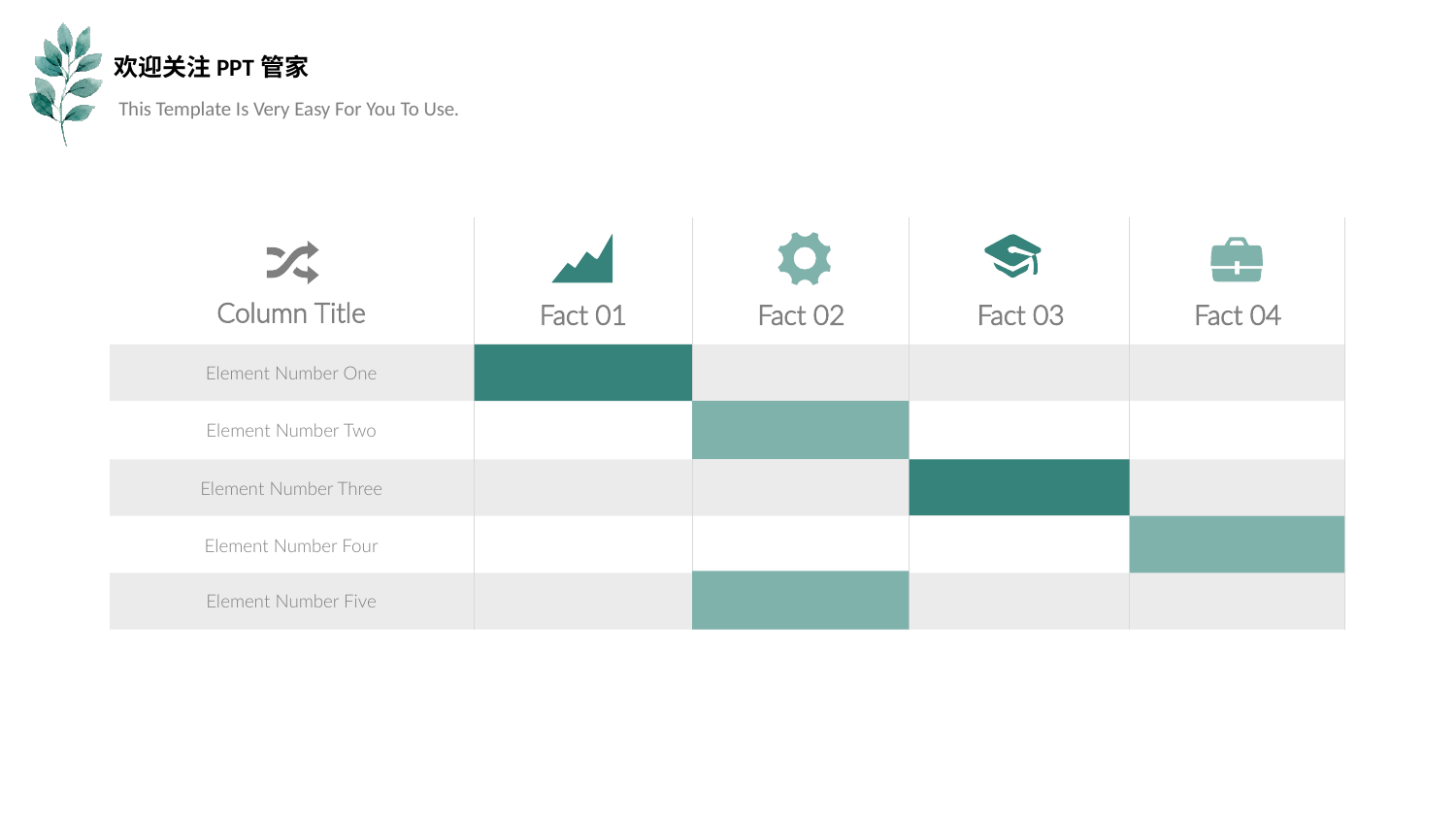

欢迎关注PPT管家
This Template Is Very Easy For You To Use.

Column Title
Fact 01
Fact 02
Fact 03
Fact 04

Element Number One

Element Number Two

Element Number Three

Element Number Four

Element Number Five